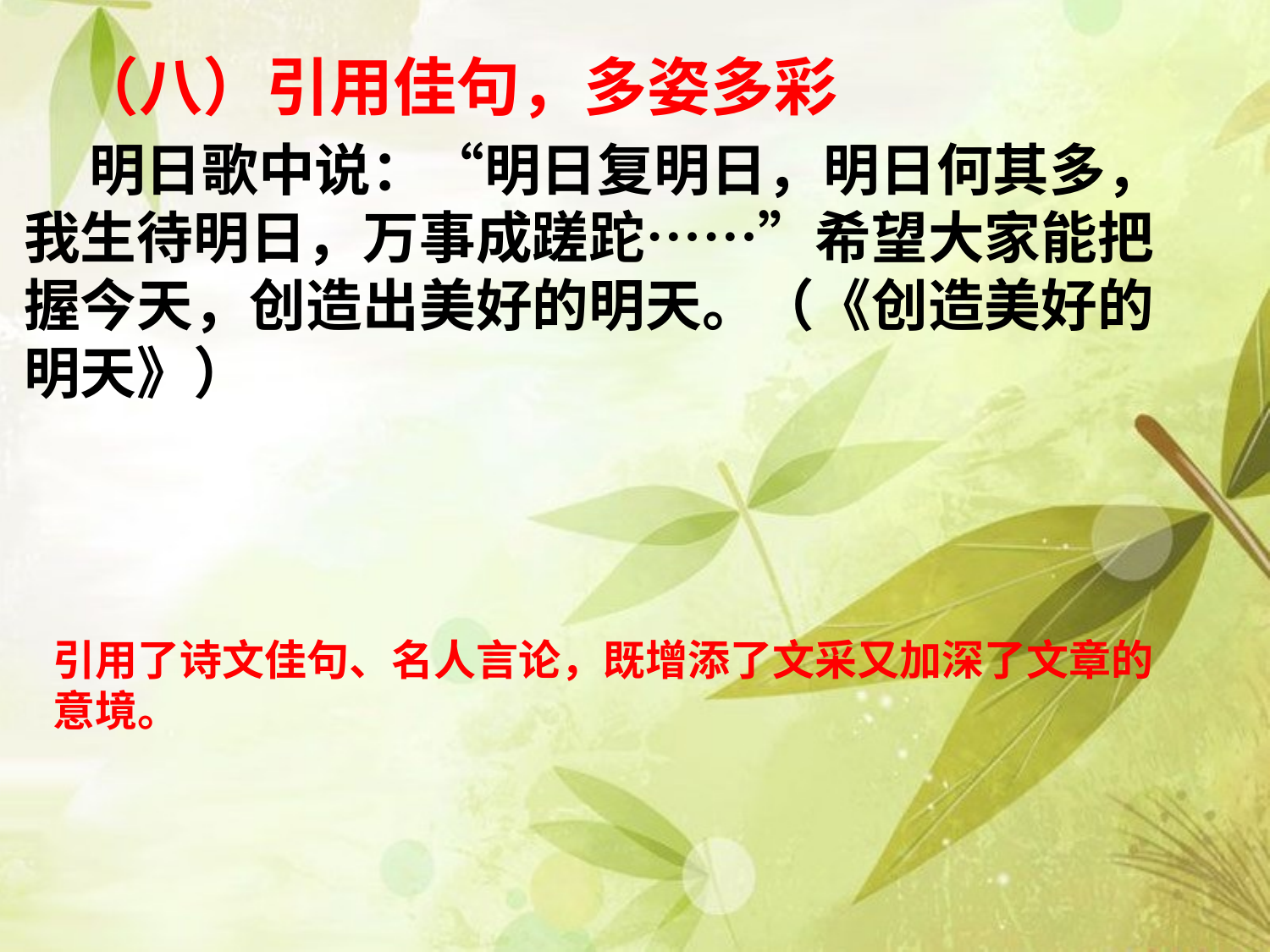

#
   （八）引用佳句，多姿多彩
    明日歌中说：“明日复明日，明日何其多，我生待明日，万事成蹉跎……”希望大家能把握今天，创造出美好的明天。（《创造美好的明天》）

引用了诗文佳句、名人言论，既增添了文采又加深了文章的意境。